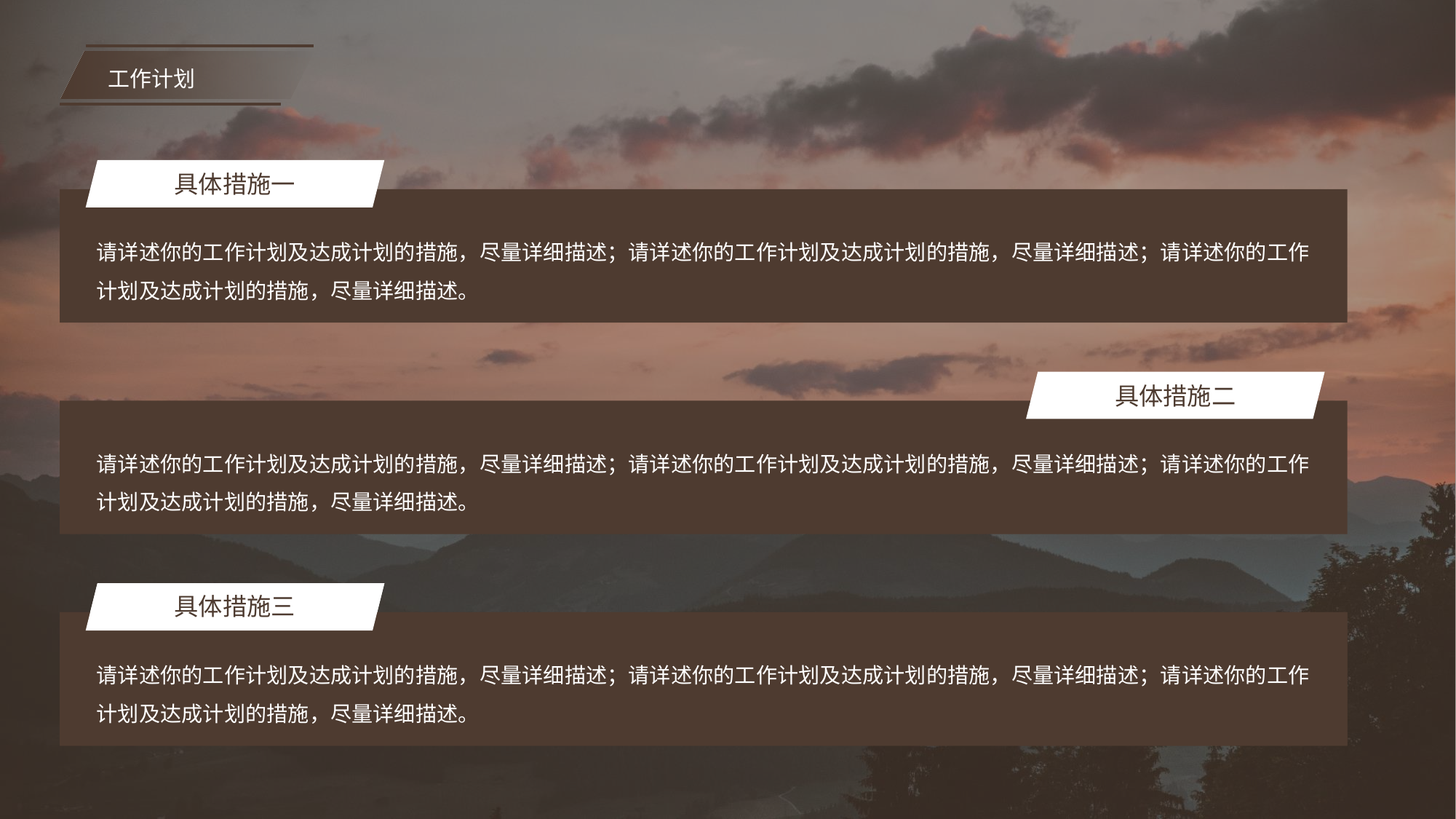

工作计划
具体措施一
请详述你的工作计划及达成计划的措施，尽量详细描述；请详述你的工作计划及达成计划的措施，尽量详细描述；请详述你的工作计划及达成计划的措施，尽量详细描述。
具体措施二
请详述你的工作计划及达成计划的措施，尽量详细描述；请详述你的工作计划及达成计划的措施，尽量详细描述；请详述你的工作计划及达成计划的措施，尽量详细描述。

具体措施三

请详述你的工作计划及达成计划的措施，尽量详细描述；请详述你的工作计划及达成计划的措施，尽量详细描述；请详述你的工作计划及达成计划的措施，尽量详细描述。